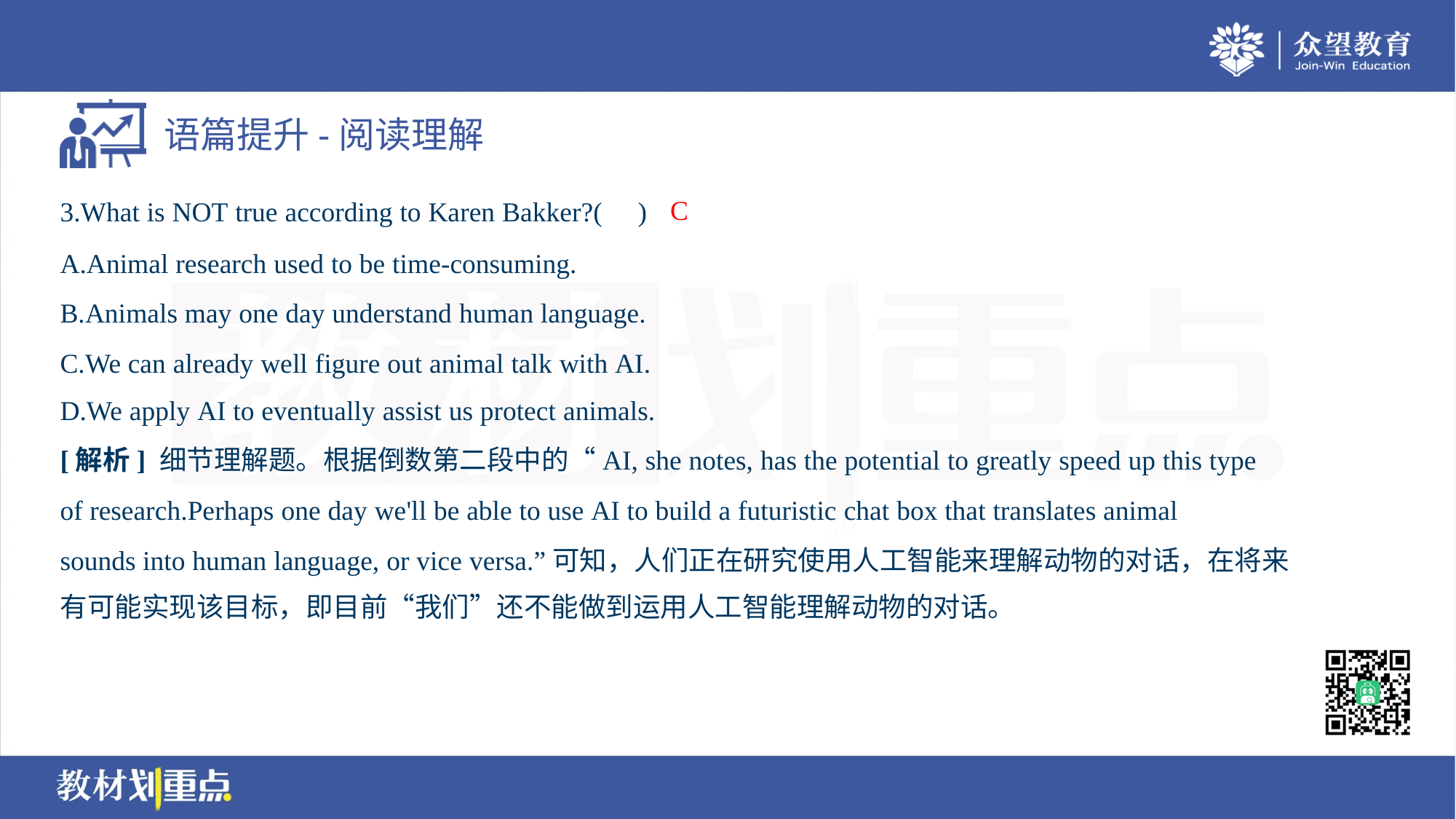

C
3.What is NOT true according to Karen Bakker?(     )
A.Animal research used to be time-consuming.
B.Animals may one day understand human language.
C.We can already well figure out animal talk with AI.
D.We apply AI to eventually assist us protect animals.
[解析] 细节理解题。根据倒数第二段中的“AI, she notes, has the potential to greatly speed up this type
of research.Perhaps one day we'll be able to use AI to build a futuristic chat box that translates animal
sounds into human language, or vice versa.”可知，人们正在研究使用人工智能来理解动物的对话，在将来
有可能实现该目标，即目前“我们”还不能做到运用人工智能理解动物的对话。